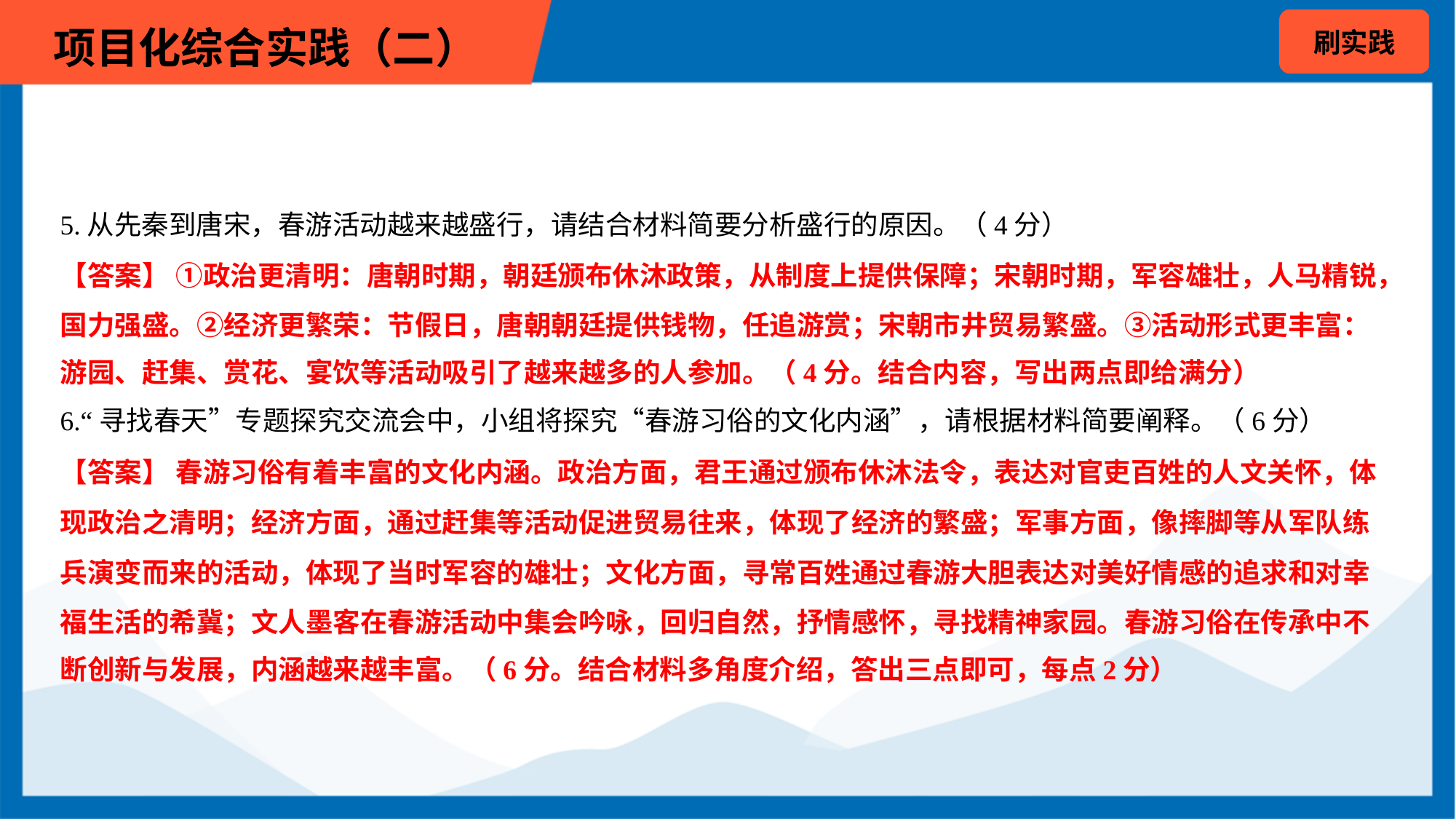

5.从先秦到唐宋，春游活动越来越盛行，请结合材料简要分析盛行的原因。（4分）
【答案】 ①政治更清明：唐朝时期，朝廷颁布休沐政策，从制度上提供保障；宋朝时期，军容雄壮，人马精锐，
国力强盛。②经济更繁荣：节假日，唐朝朝廷提供钱物，任追游赏；宋朝市井贸易繁盛。③活动形式更丰富：
游园、赶集、赏花、宴饮等活动吸引了越来越多的人参加。（4分。结合内容，写出两点即给满分）
6.“寻找春天”专题探究交流会中，小组将探究“春游习俗的文化内涵”，请根据材料简要阐释。（6分）
【答案】 春游习俗有着丰富的文化内涵。政治方面，君王通过颁布休沐法令，表达对官吏百姓的人文关怀，体
现政治之清明；经济方面，通过赶集等活动促进贸易往来，体现了经济的繁盛；军事方面，像摔脚等从军队练
兵演变而来的活动，体现了当时军容的雄壮；文化方面，寻常百姓通过春游大胆表达对美好情感的追求和对幸
福生活的希冀；文人墨客在春游活动中集会吟咏，回归自然，抒情感怀，寻找精神家园。春游习俗在传承中不
断创新与发展，内涵越来越丰富。（6分。结合材料多角度介绍，答出三点即可，每点2分）